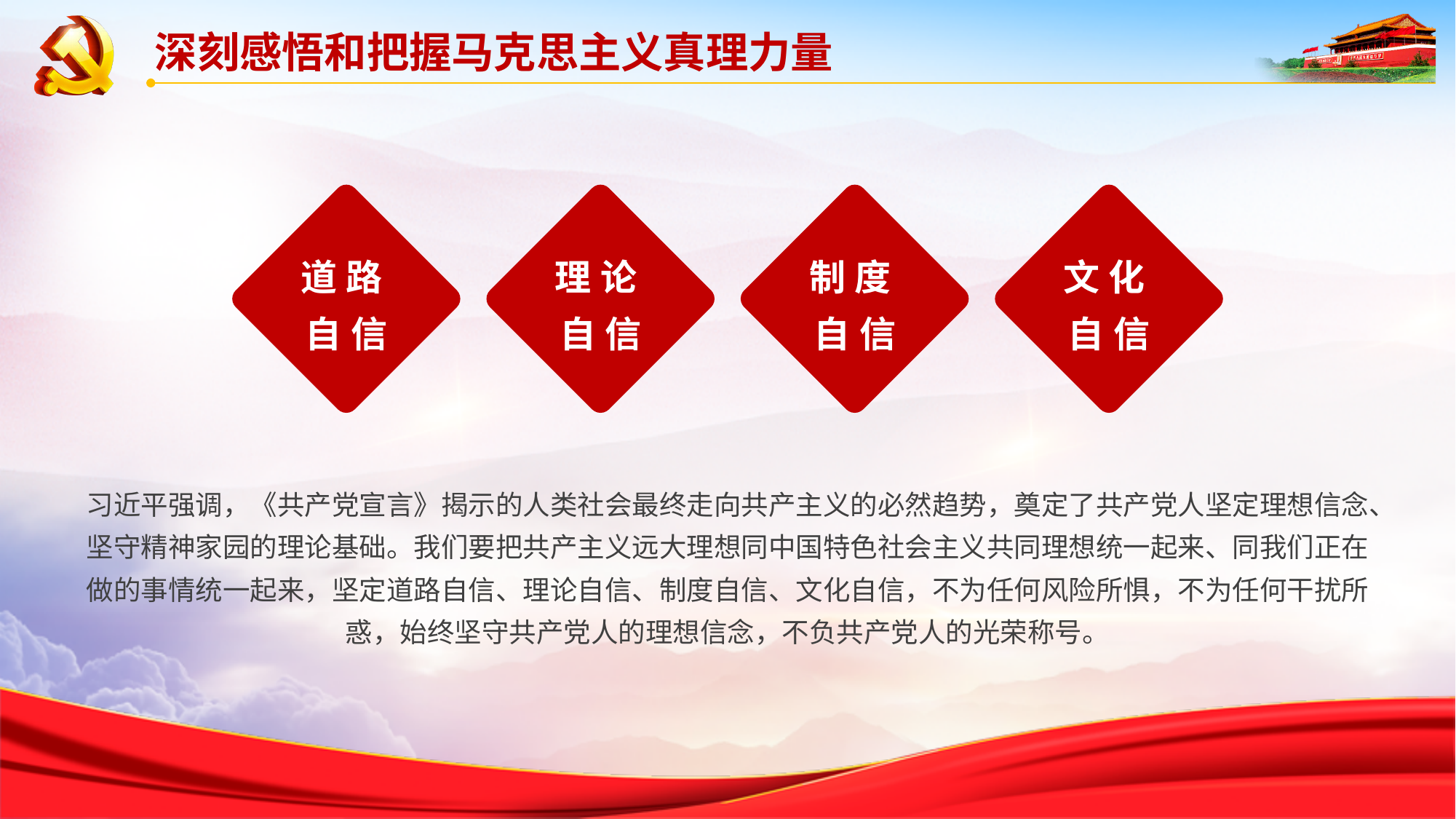

深刻感悟和把握马克思主义真理力量

道路自信

理论自信

制度自信

文化自信
习近平强调，《共产党宣言》揭示的人类社会最终走向共产主义的必然趋势，奠定了共产党人坚定理想信念、坚守精神家园的理论基础。我们要把共产主义远大理想同中国特色社会主义共同理想统一起来、同我们正在做的事情统一起来，坚定道路自信、理论自信、制度自信、文化自信，不为任何风险所惧，不为任何干扰所惑，始终坚守共产党人的理想信念，不负共产党人的光荣称号。